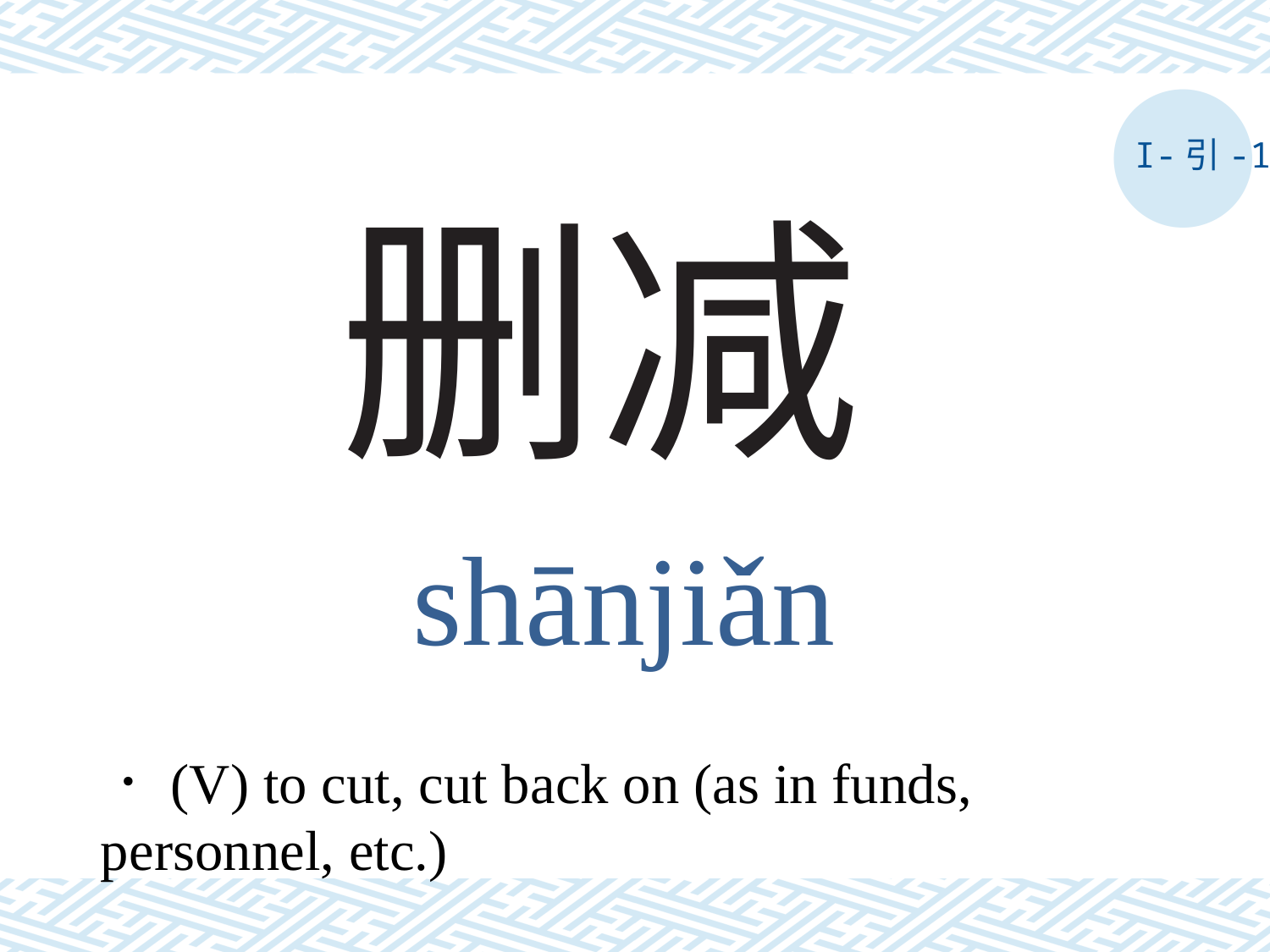

I-引-1

# 删减
shānjiǎn
．(V) to cut, cut back on (as in funds, personnel, etc.)